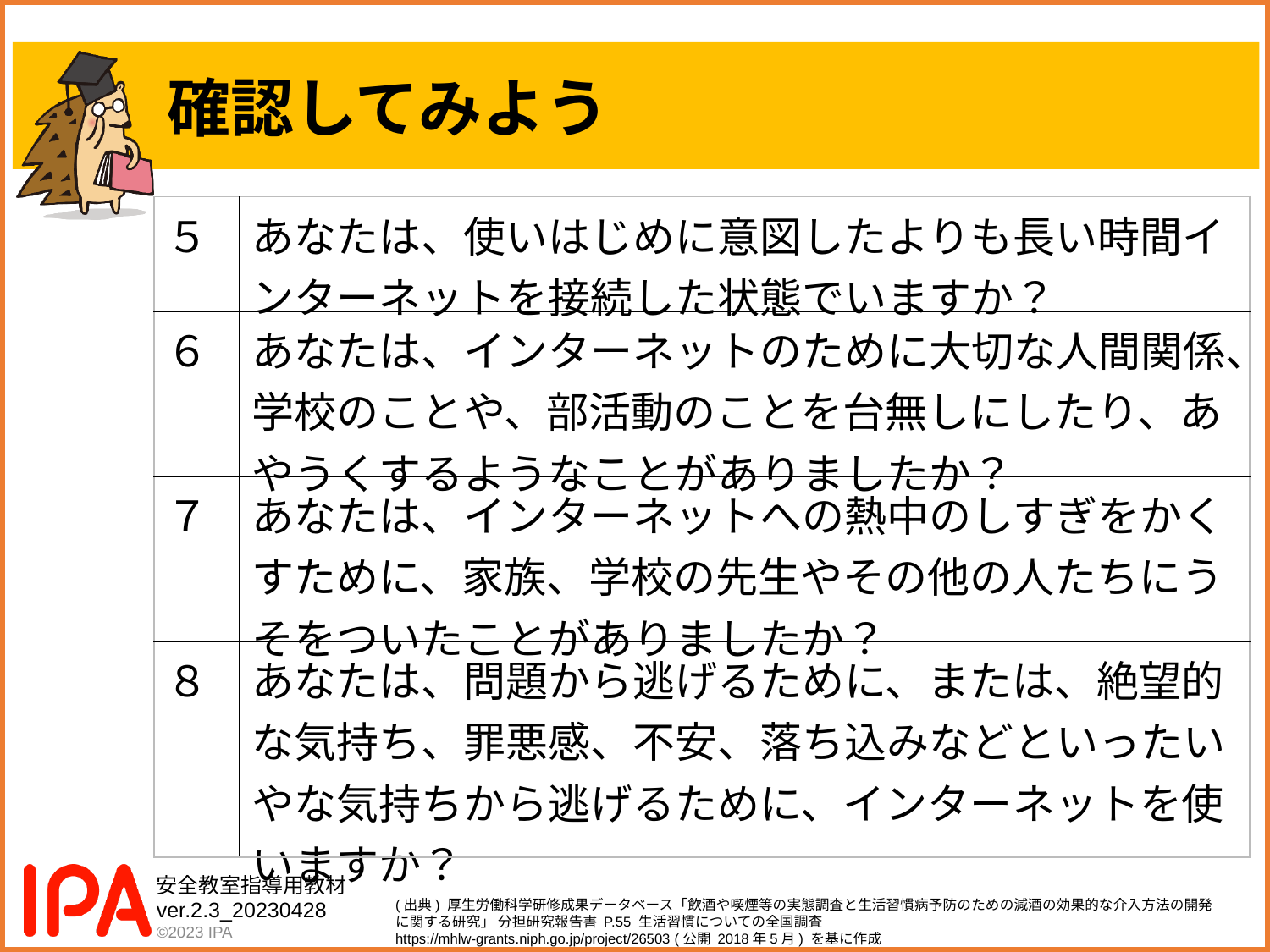

# 確認してみよう
| ５ | あなたは、使いはじめに意図したよりも長い時間インターネットを接続した状態でいますか？ |
| --- | --- |
| ６ | あなたは、インターネットのために大切な人間関係、学校のことや、部活動のことを台無しにしたり、あやうくするようなことがありましたか？ |
| ７ | あなたは、インターネットへの熱中のしすぎをかくすために、家族、学校の先生やその他の人たちにうそをついたことがありましたか？ |
| ８ | あなたは、問題から逃げるために、または、絶望的な気持ち、罪悪感、不安、落ち込みなどといったいやな気持ちから逃げるために、インターネットを使いますか？ |
(出典) 厚生労働科学研修成果データベース「飲酒や喫煙等の実態調査と生活習慣病予防のための減酒の効果的な介入方法の開発に関する研究」 分担研究報告書 P.55 生活習慣についての全国調査
https://mhlw-grants.niph.go.jp/project/26503 (公開 2018年5月) を基に作成